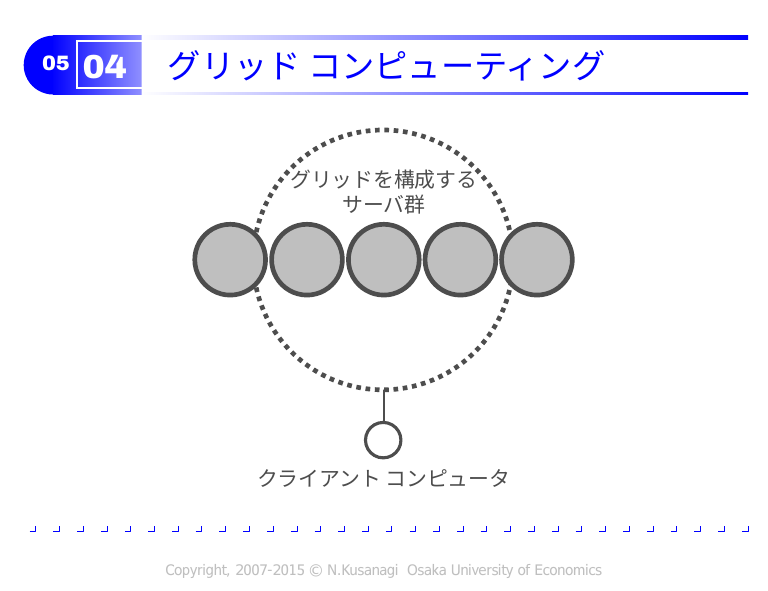

# 04   グリッド コンピューティング

グリッドを構成する
サーバ群

クライアント コンピュータ